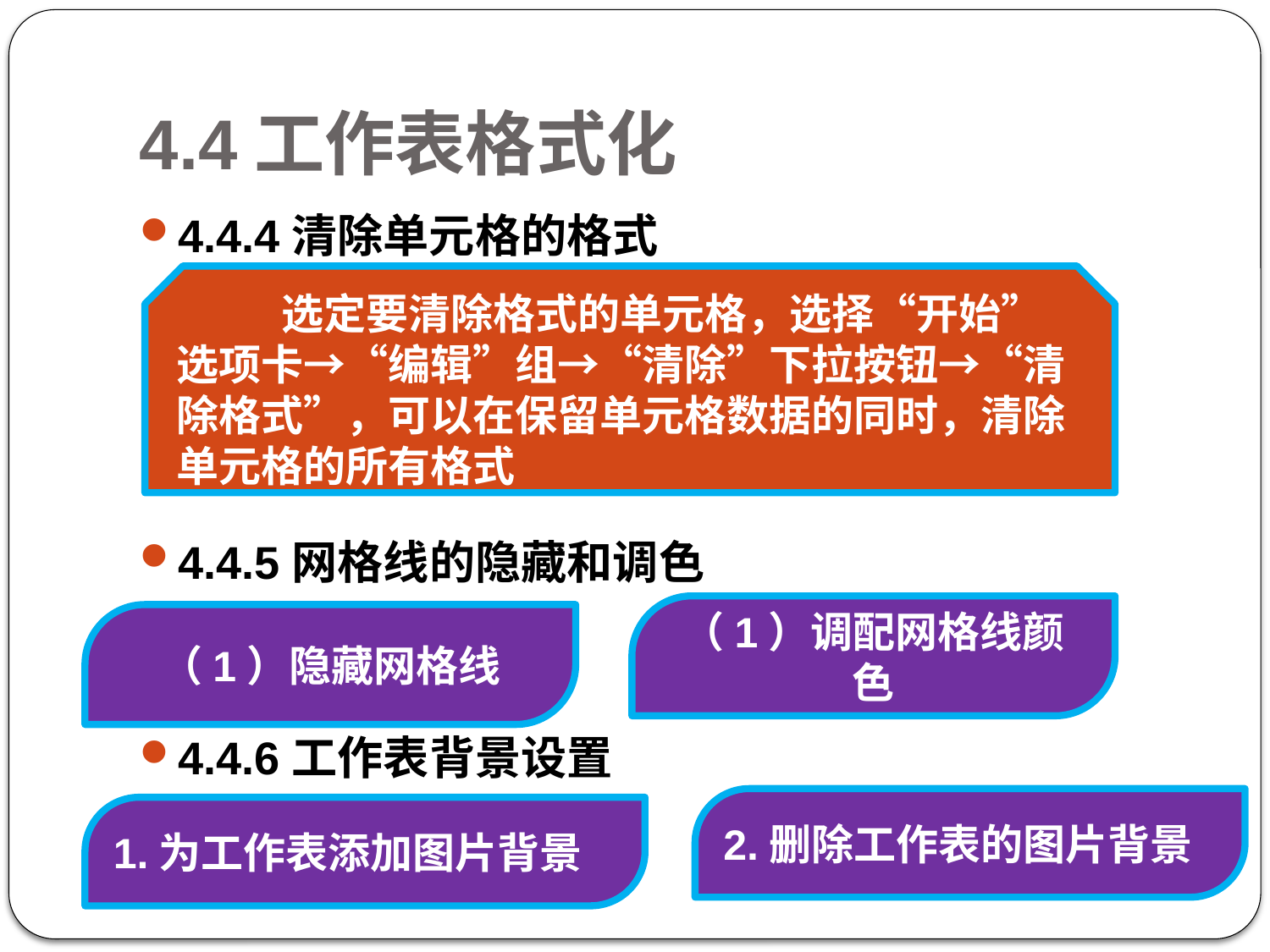

# 4.4工作表格式化
4.4.4清除单元格的格式

4.4.5网格线的隐藏和调色

4.4.6工作表背景设置

          选定要清除格式的单元格，选择“开始”选项卡→“编辑”组→“清除”下拉按钮→“清除格式”，可以在保留单元格数据的同时，清除单元格的所有格式
（1）调配网格线颜色
（1）隐藏网格线
2.删除工作表的图片背景
1.为工作表添加图片背景